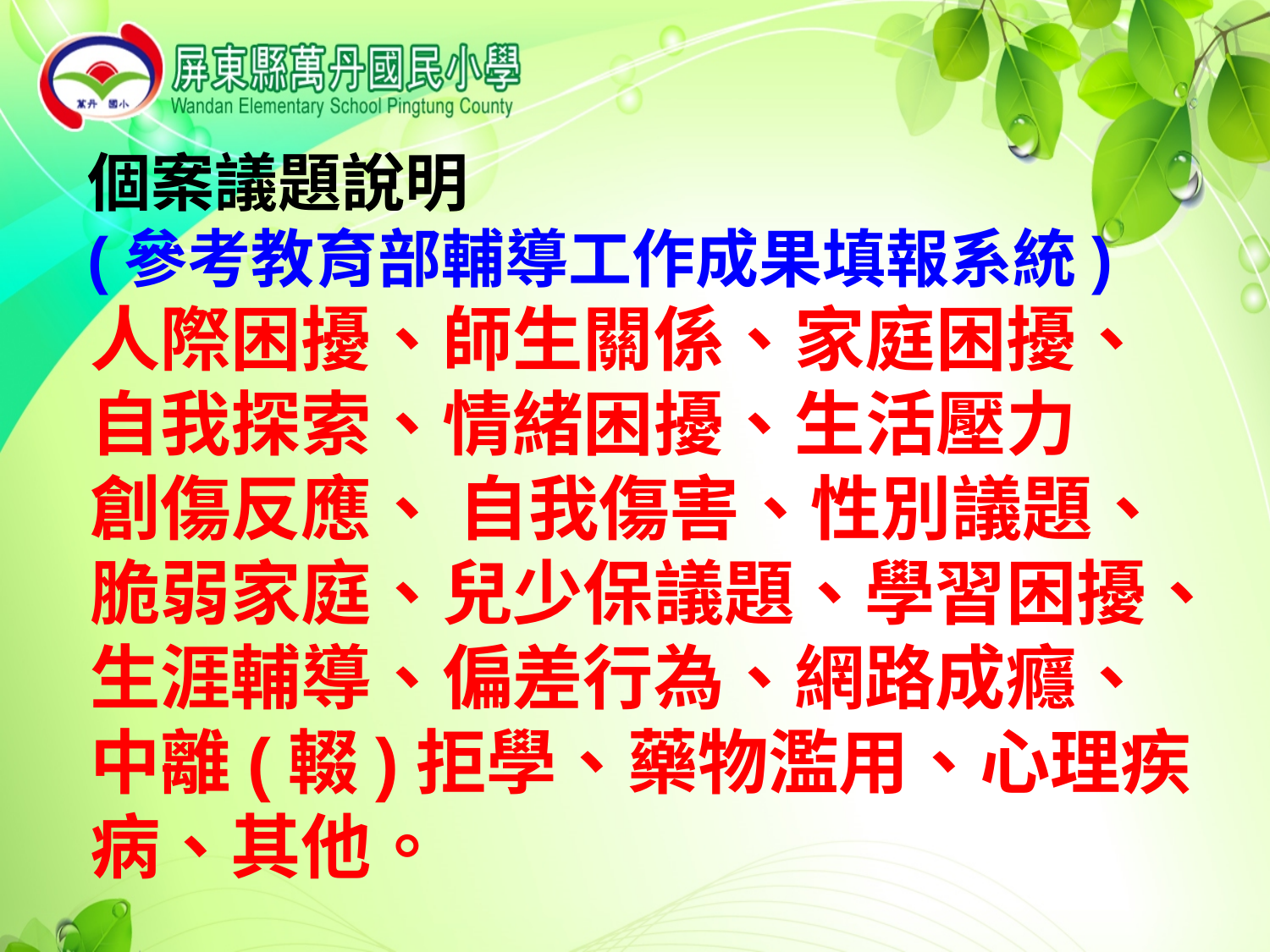

個案議題說明
(參考教育部輔導工作成果填報系統)
人際困擾、師生關係、家庭困擾、自我探索、情緒困擾、生活壓力
創傷反應、 自我傷害、性別議題、脆弱家庭、兒少保議題、學習困擾、生涯輔導、偏差行為、網路成癮、中離(輟)拒學、藥物濫用、心理疾病、其他。